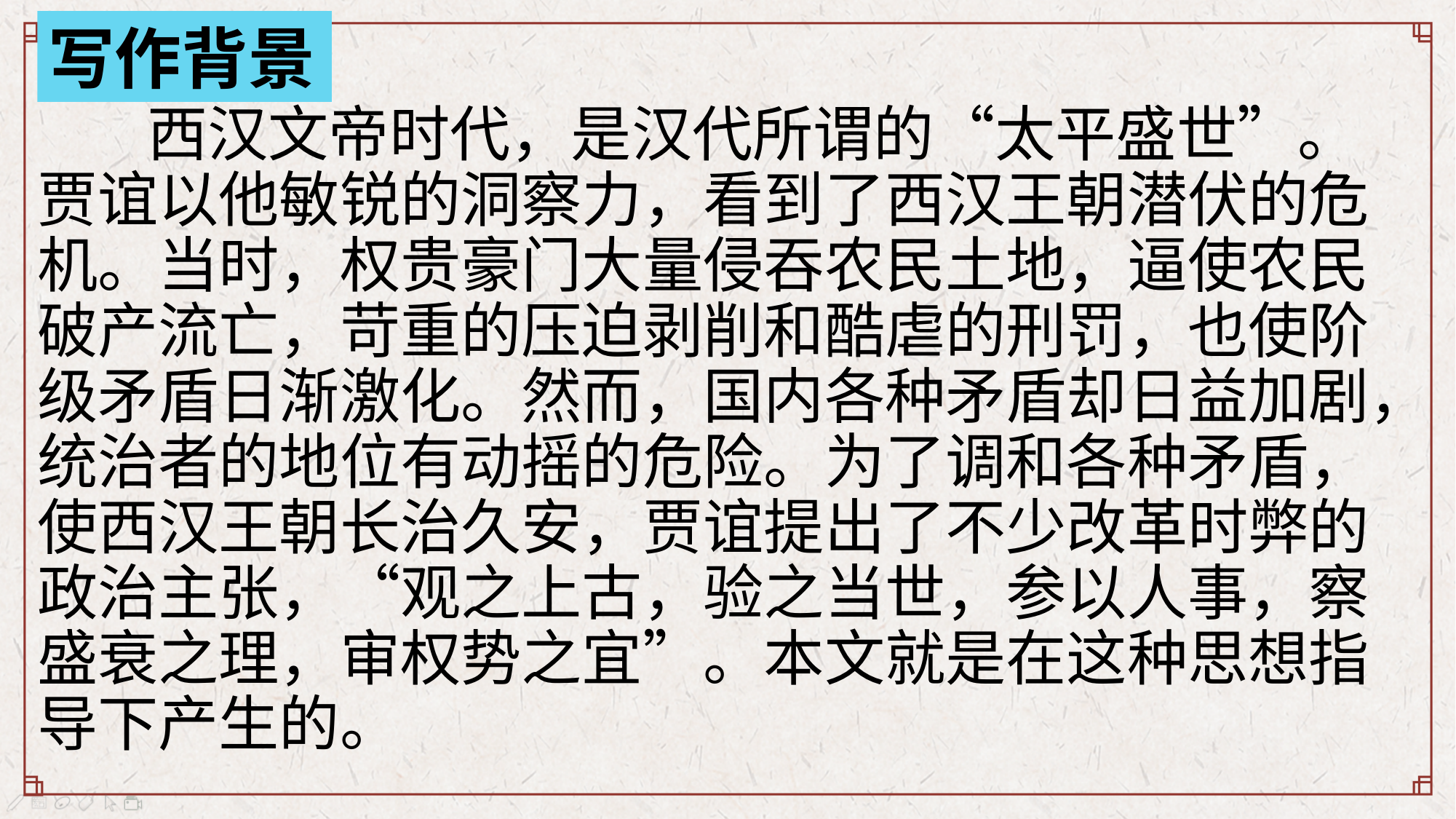

写作背景
       西汉文帝时代，是汉代所谓的“太平盛世”。贾谊以他敏锐的洞察力，看到了西汉王朝潜伏的危机。当时，权贵豪门大量侵吞农民土地，逼使农民破产流亡，苛重的压迫剥削和酷虐的刑罚，也使阶级矛盾日渐激化。然而，国内各种矛盾却日益加剧，统治者的地位有动摇的危险。为了调和各种矛盾，使西汉王朝长治久安，贾谊提出了不少改革时弊的政治主张，“观之上古，验之当世，参以人事，察盛衰之理，审权势之宜”。本文就是在这种思想指导下产生的。